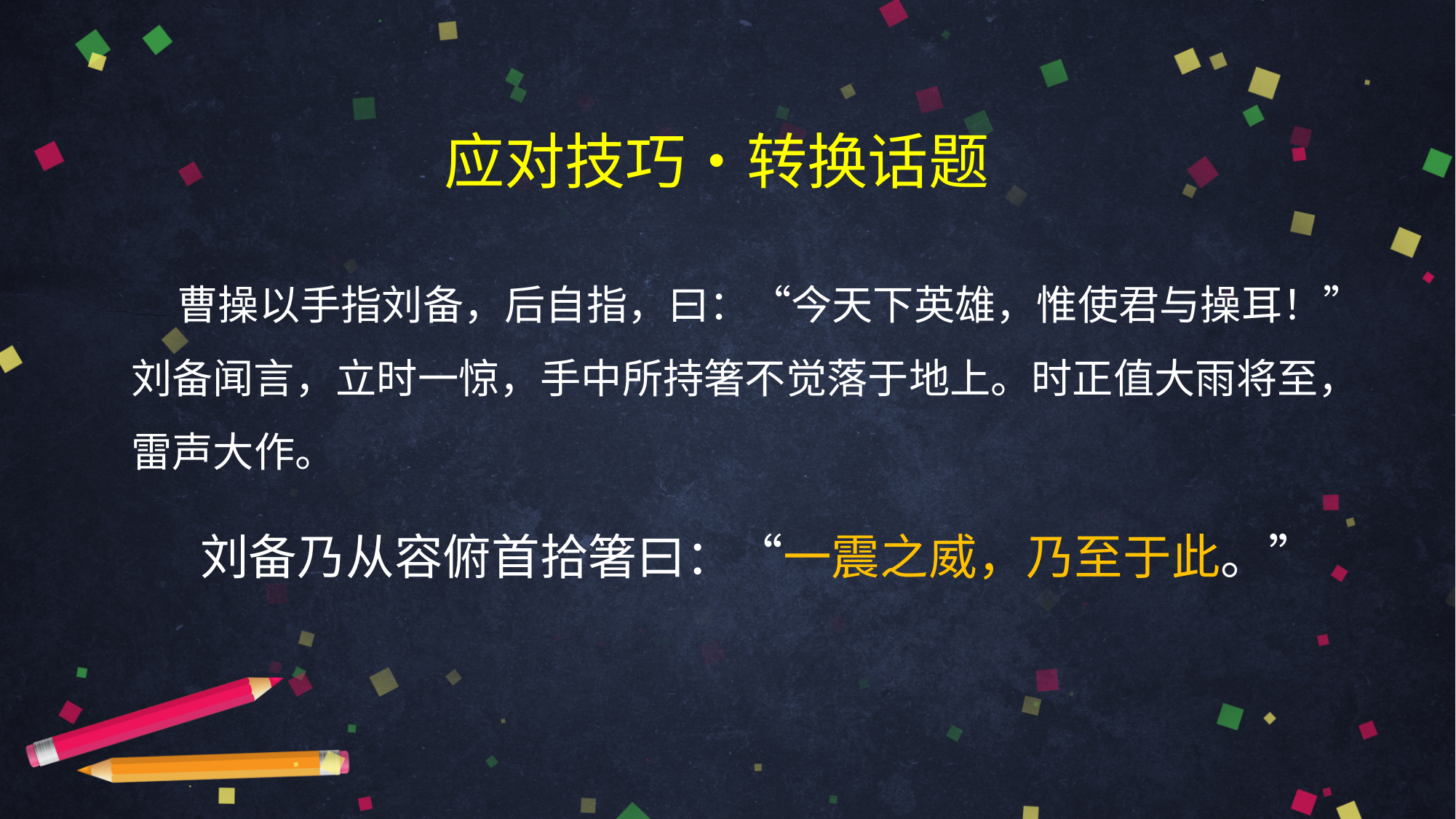

应对技巧•转换话题
    曹操以手指刘备，后自指，曰：“今天下英雄，惟使君与操耳！”刘备闻言，立时一惊，手中所持箸不觉落于地上。时正值大雨将至，雷声大作。
刘备乃从容俯首拾箸曰：“一震之威，乃至于此。”